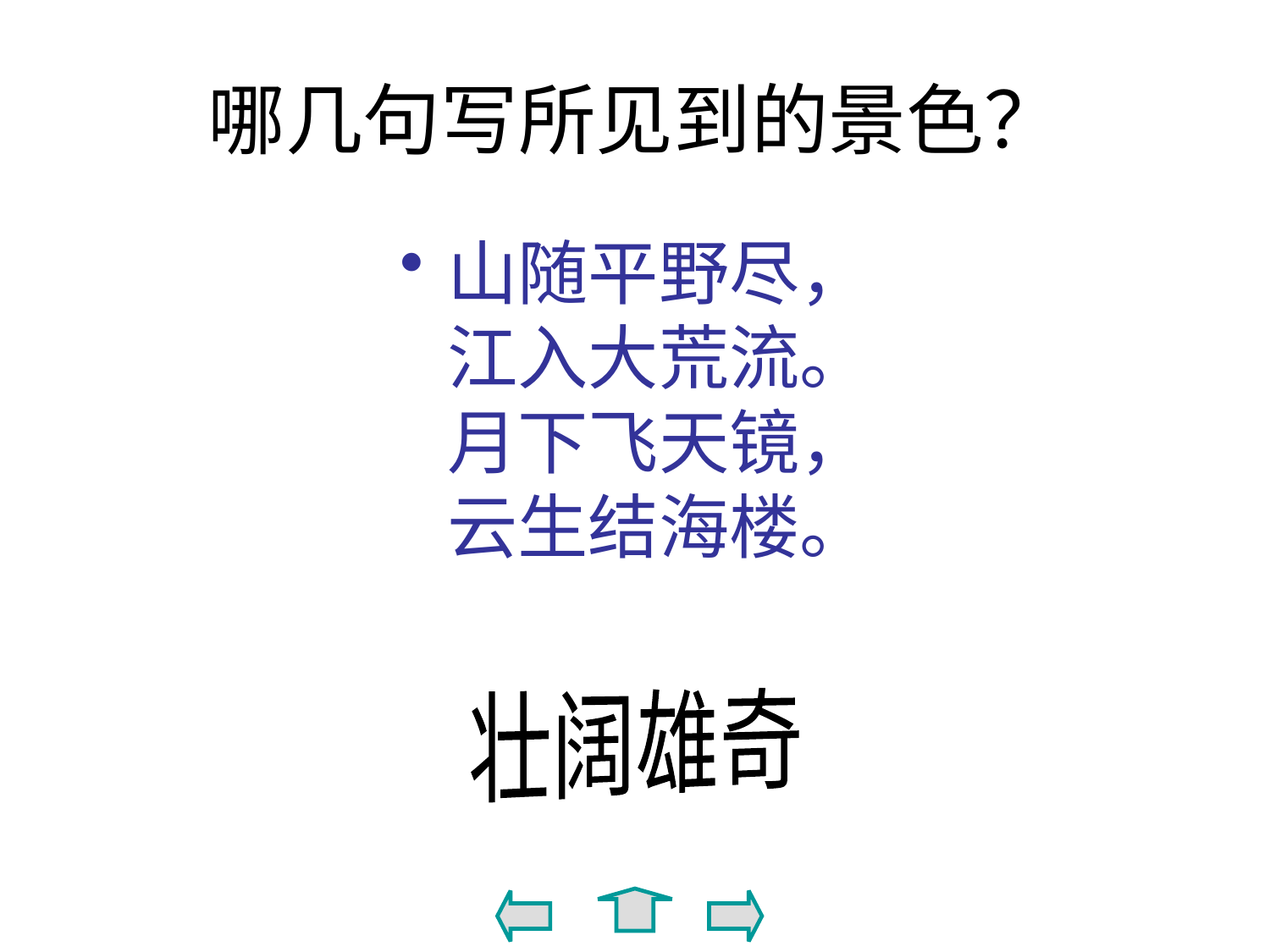

# 哪几句写所见到的景色？
山随平野尽，
江入大荒流。
月下飞天镜，
云生结海楼。
壮阔雄奇